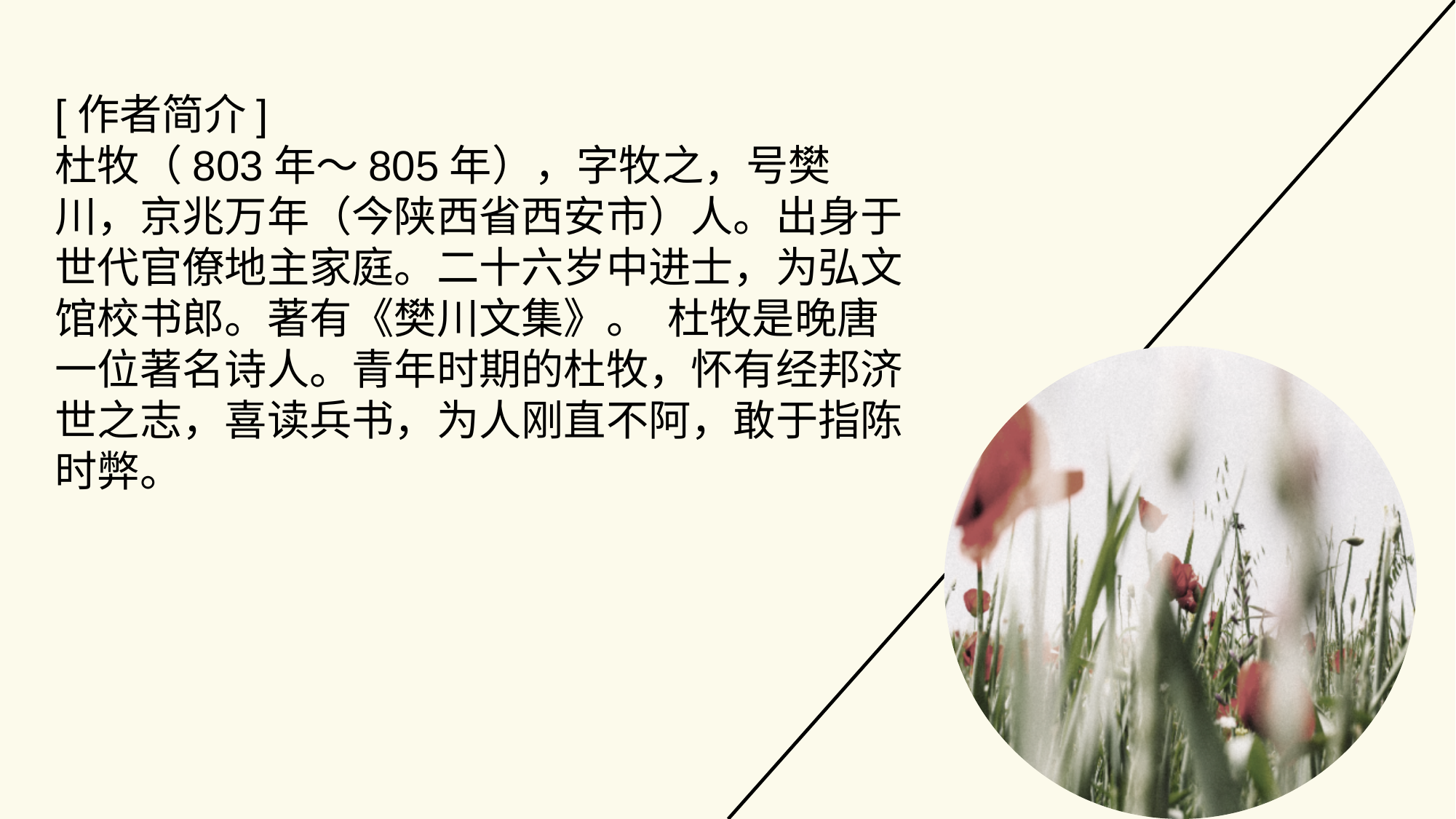

[作者简介]
杜牧（803年～805年），字牧之，号樊川，京兆万年（今陕西省西安市）人。出身于世代官僚地主家庭。二十六岁中进士，为弘文馆校书郎。著有《樊川文集》。  杜牧是晚唐一位著名诗人。青年时期的杜牧，怀有经邦济世之志，喜读兵书，为人刚直不阿，敢于指陈时弊。